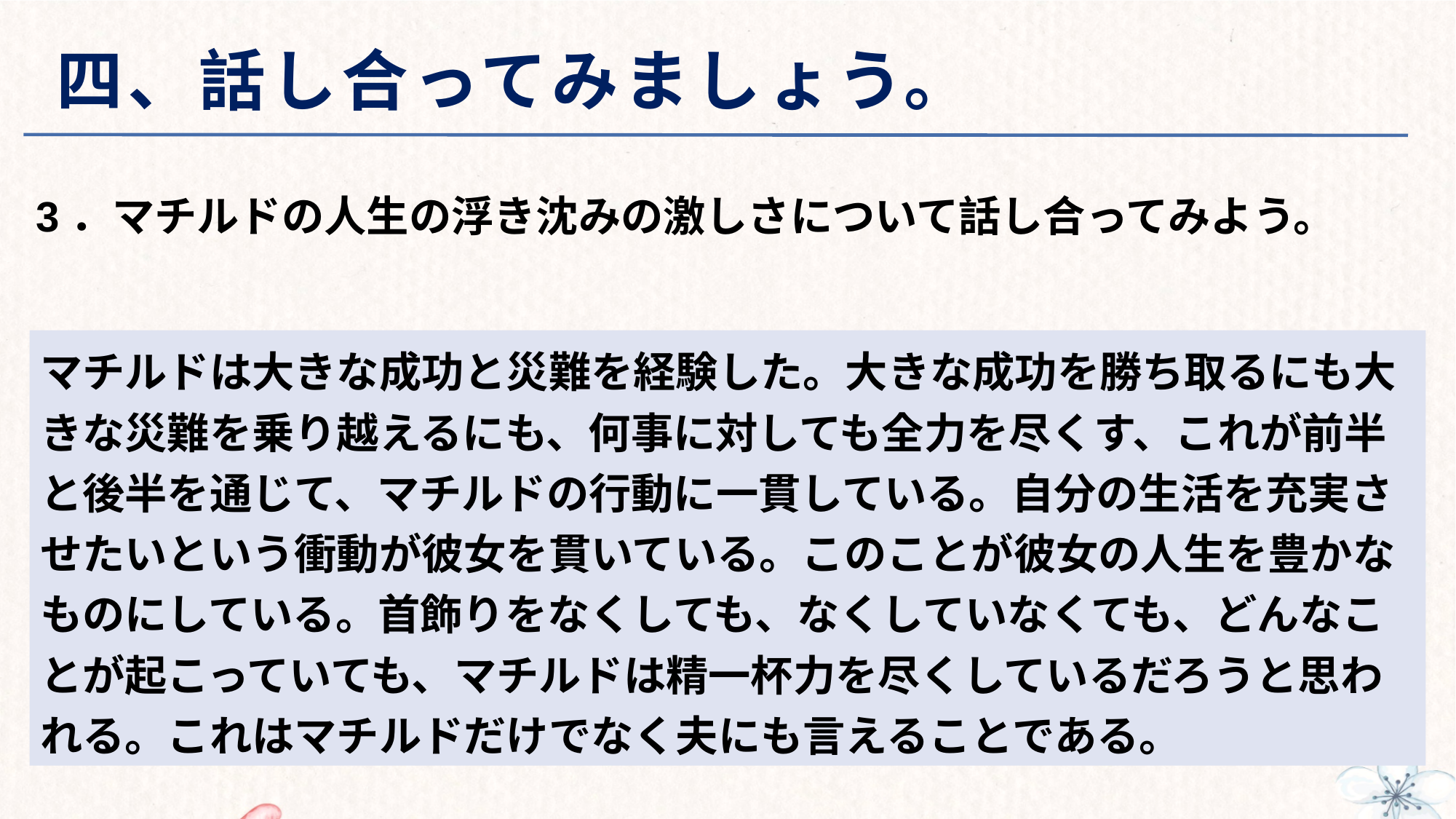

# 四、話し合ってみましょう。
3．マチルドの人生の浮き沈みの激しさについて話し合ってみよう。
マチルドは大きな成功と災難を経験した。大きな成功を勝ち取るにも大きな災難を乗り越えるにも、何事に対しても全力を尽くす、これが前半と後半を通じて、マチルドの行動に一貫している。自分の生活を充実させたいという衝動が彼女を貫いている。このことが彼女の人生を豊かなものにしている。首飾りをなくしても、なくしていなくても、どんなことが起こっていても、マチルドは精一杯力を尽くしているだろうと思われる。これはマチルドだけでなく夫にも言えることである。